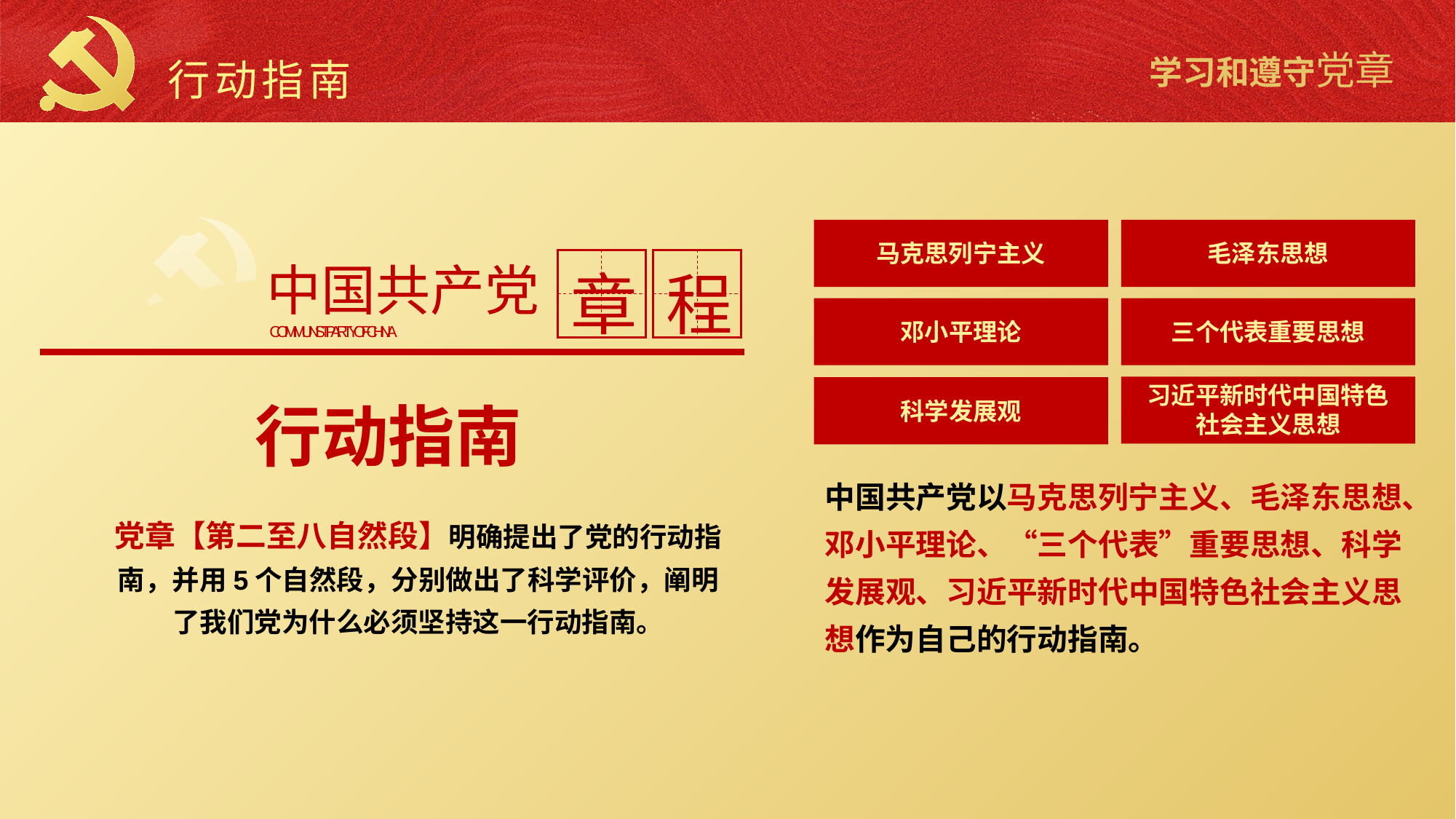

行动指南

中国共产党
章

程

COMMUNIST PARTY OF CHINA

马克思列宁主义

毛泽东思想

邓小平理论

三个代表重要思想
习近平新时代中国特色社会主义思想

科学发展观
行动指南
中国共产党以马克思列宁主义、毛泽东思想、邓小平理论、“三个代表”重要思想、科学发展观、习近平新时代中国特色社会主义思想作为自己的行动指南。
党章【第二至八自然段】明确提出了党的行动指南，并用5个自然段，分别做出了科学评价，阐明了我们党为什么必须坚持这一行动指南。